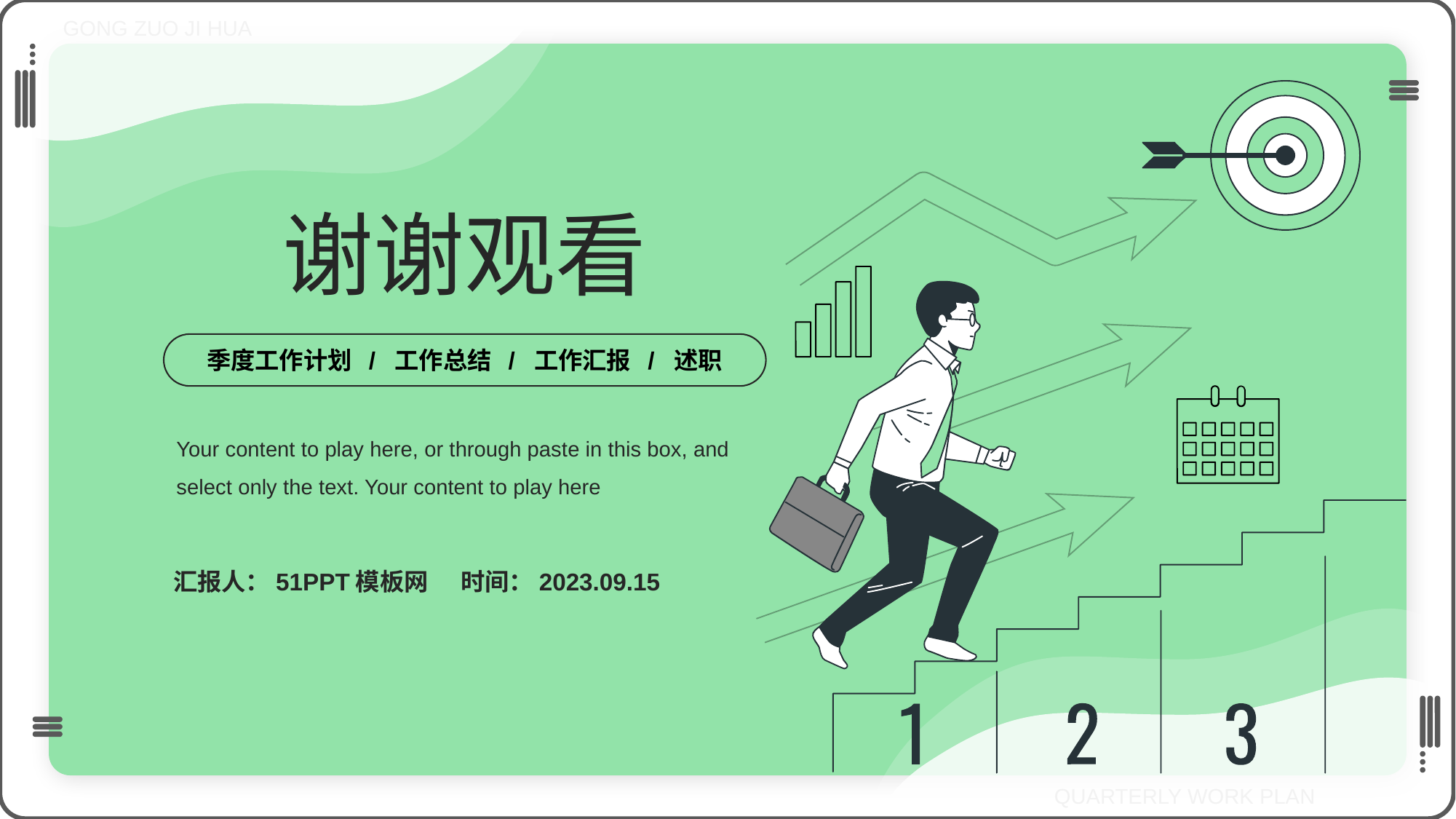

谢谢观看

季度工作计划  /  工作总结  /  工作汇报  /  述职
Your content to play here, or through paste in this box, and select only the text. Your content to play here
汇报人：51PPT模板网
时间：2023.09.15